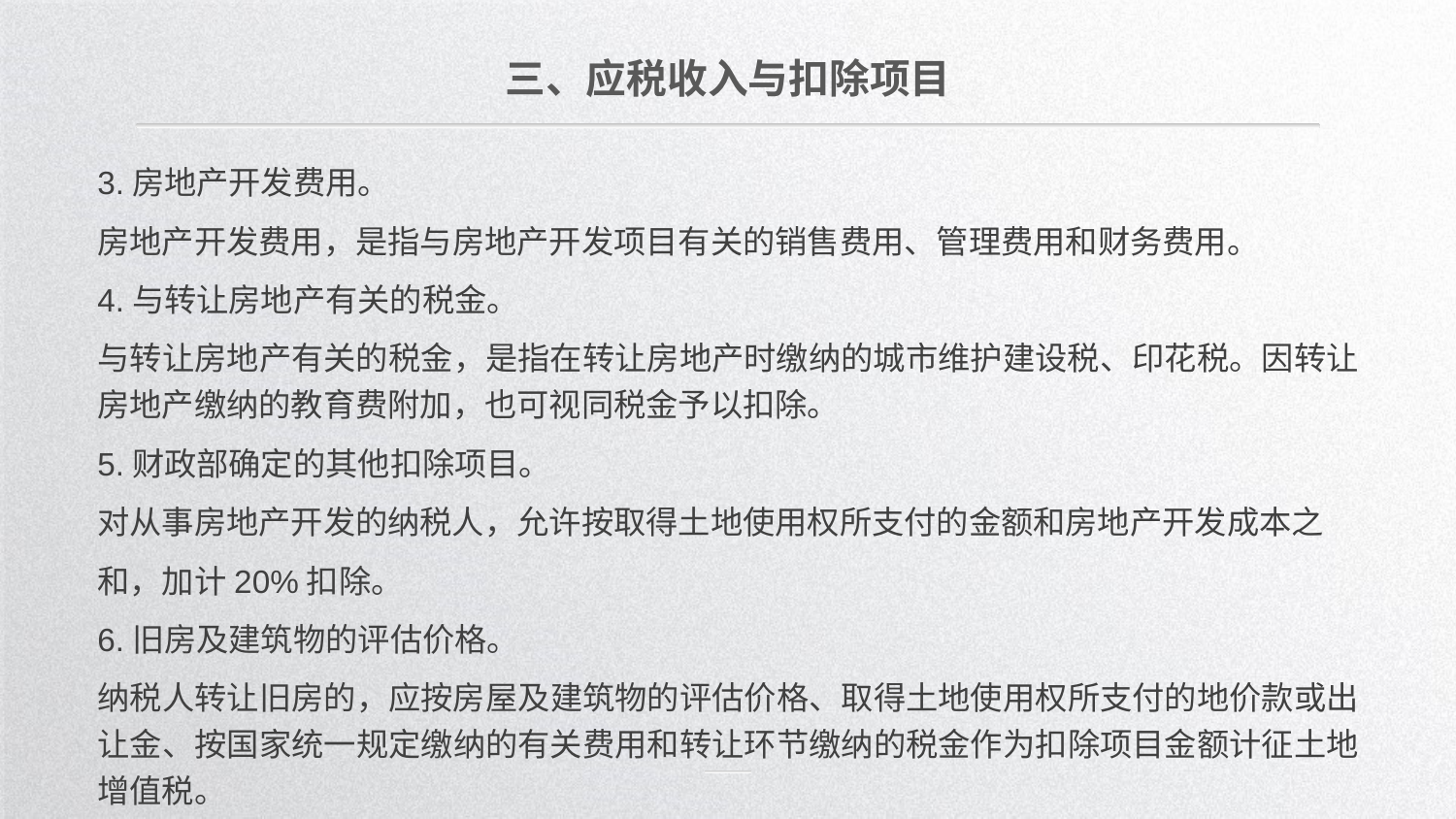

三、应税收入与扣除项目
3.房地产开发费用。
房地产开发费用，是指与房地产开发项目有关的销售费用、管理费用和财务费用。
4.与转让房地产有关的税金。
与转让房地产有关的税金，是指在转让房地产时缴纳的城市维护建设税、印花税。因转让房地产缴纳的教育费附加，也可视同税金予以扣除。
5.财政部确定的其他扣除项目。
对从事房地产开发的纳税人，允许按取得土地使用权所支付的金额和房地产开发成本之
和，加计20%扣除。
6.旧房及建筑物的评估价格。
纳税人转让旧房的，应按房屋及建筑物的评估价格、取得土地使用权所支付的地价款或出让金、按国家统一规定缴纳的有关费用和转让环节缴纳的税金作为扣除项目金额计征土地增值税。